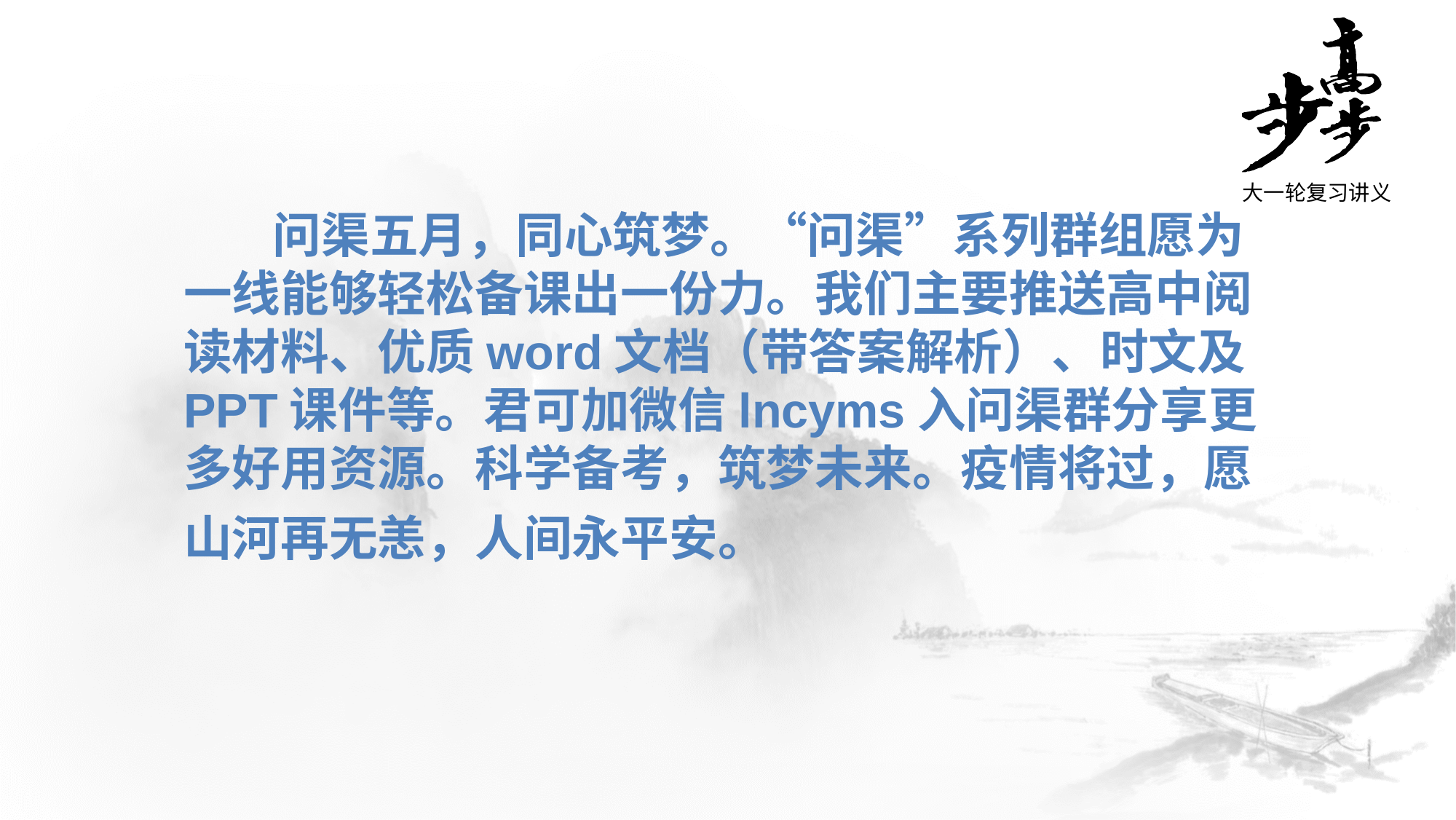

大一轮复习讲义
       问渠五月，同心筑梦。“问渠”系列群组愿为一线能够轻松备课出一份力。我们主要推送高中阅读材料、优质word文档（带答案解析）、时文及PPT课件等。君可加微信lncyms入问渠群分享更多好用资源。科学备考，筑梦未来。疫情将过，愿山河再无恙，人间永平安。